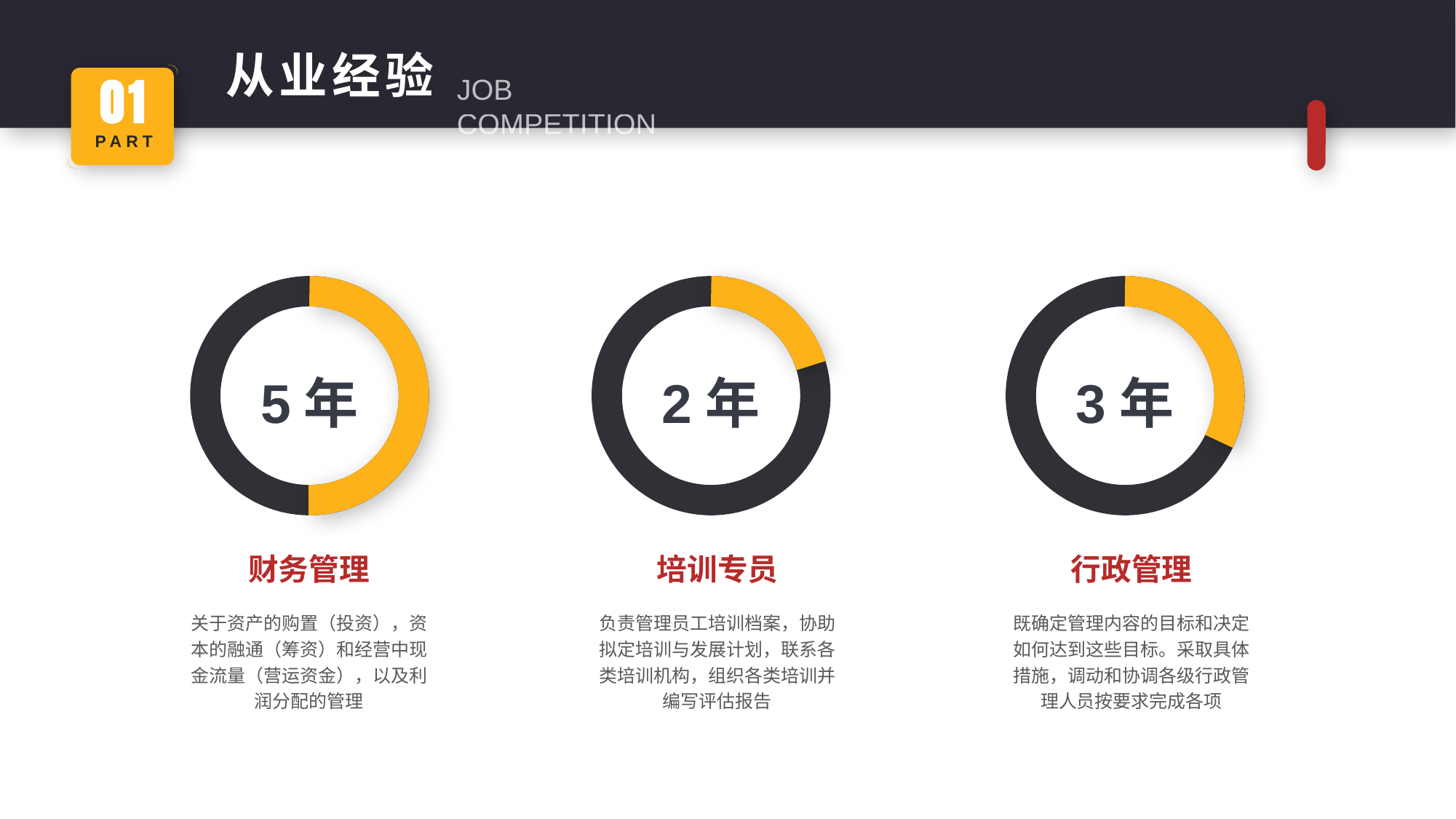

从业经验

01
PART

JOB COMPETITION

5年
2年
3年
财务管理
培训专员
行政管理
关于资产的购置（投资），资本的融通（筹资）和经营中现金流量（营运资金），以及利润分配的管理
负责管理员工培训档案，协助拟定培训与发展计划，联系各类培训机构，组织各类培训并编写评估报告
既确定管理内容的目标和决定如何达到这些目标。采取具体措施，调动和协调各级行政管理人员按要求完成各项
PPT下载 http://www.1ppt.com/xiazai/